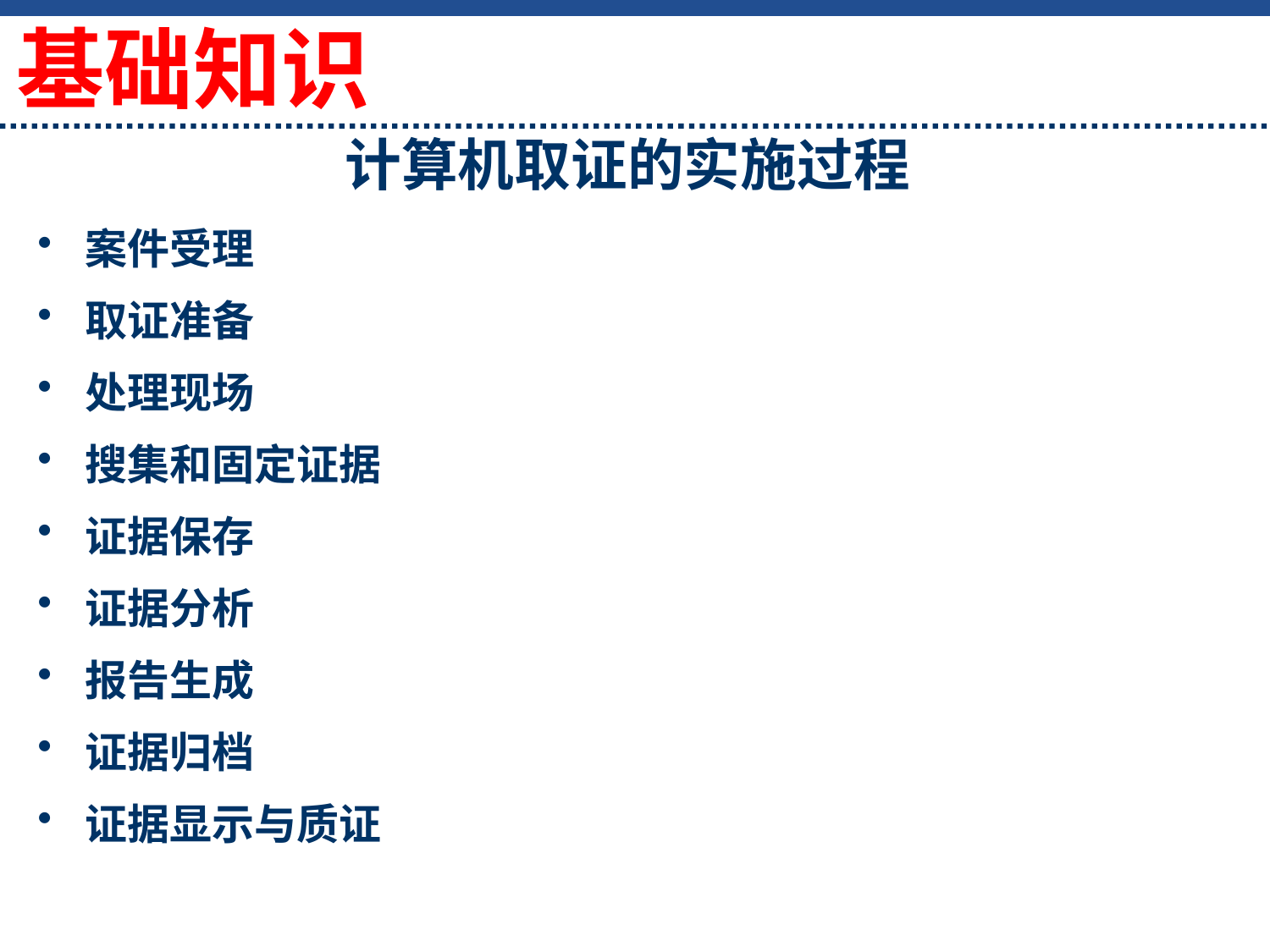

基础知识
# 计算机取证的实施过程
案件受理
取证准备
处理现场
搜集和固定证据
证据保存
证据分析
报告生成
证据归档
证据显示与质证